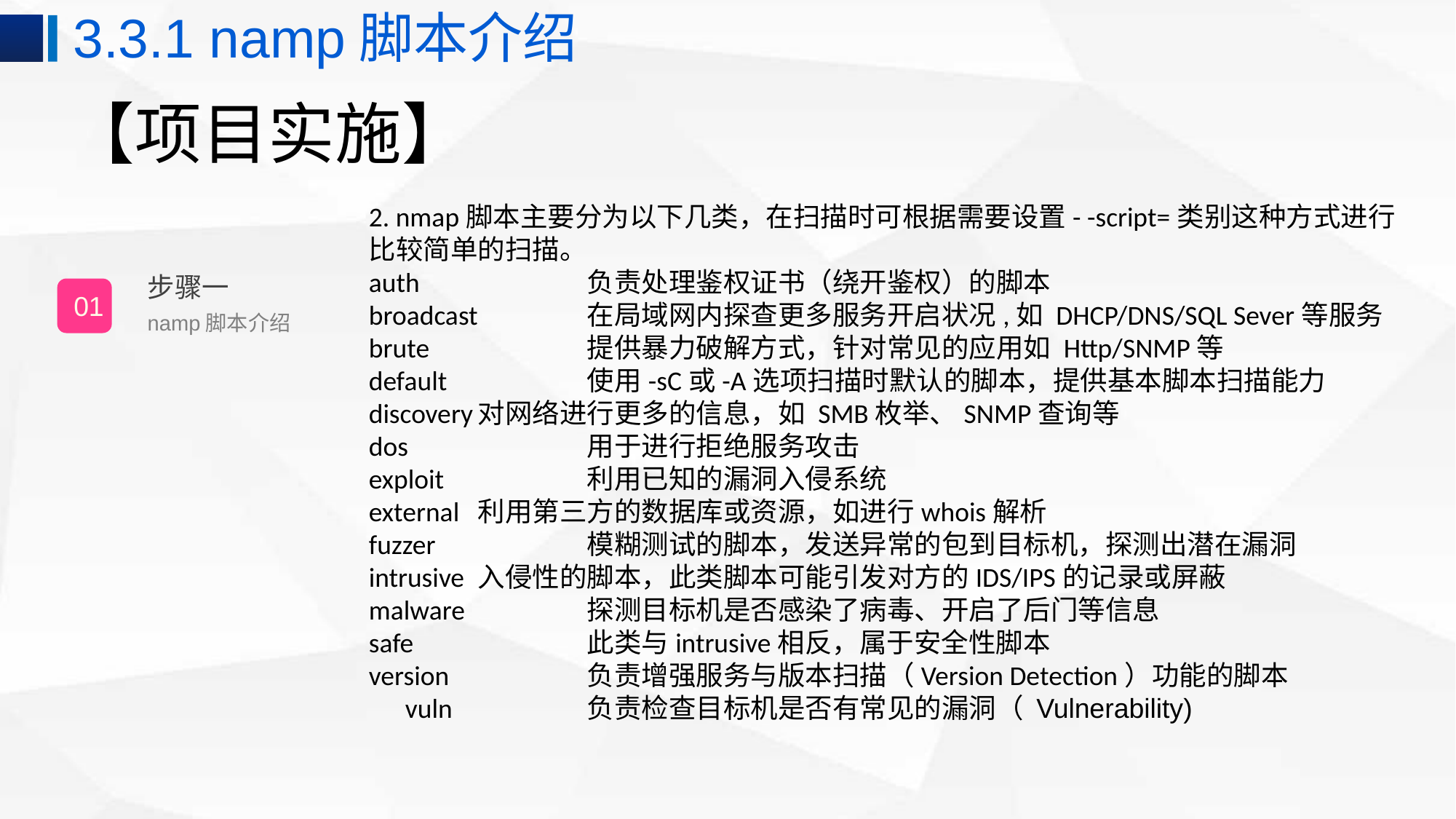

3.3.1 namp脚本介绍

# 【项目实施】
2. nmap脚本主要分为以下几类，在扫描时可根据需要设置- -script=类别这种方式进行比较简单的扫描。auth		负责处理鉴权证书（绕开鉴权）的脚本broadcast	在局域网内探查更多服务开启状况,如 DHCP/DNS/SQL Sever等服务brute		提供暴力破解方式，针对常见的应用如 Http/SNMP等default		使用-sC或-A选项扫描时默认的脚本，提供基本脚本扫描能力discovery	对网络进行更多的信息，如 SMB枚举、SNMP查询等dos		用于进行拒绝服务攻击exploit		利用已知的漏洞入侵系统external	利用第三方的数据库或资源，如进行whois解析fuzzer		模糊测试的脚本，发送异常的包到目标机，探测出潜在漏洞intrusive	入侵性的脚本，此类脚本可能引发对方的IDS/IPS的记录或屏蔽malware		探测目标机是否感染了病毒、开启了后门等信息safe		此类与intrusive相反，属于安全性脚本version		负责增强服务与版本扫描（Version Detection）功能的脚本vuln		负责检查目标机是否有常见的漏洞（ Vulnerability)
步骤一

01
namp脚本介绍